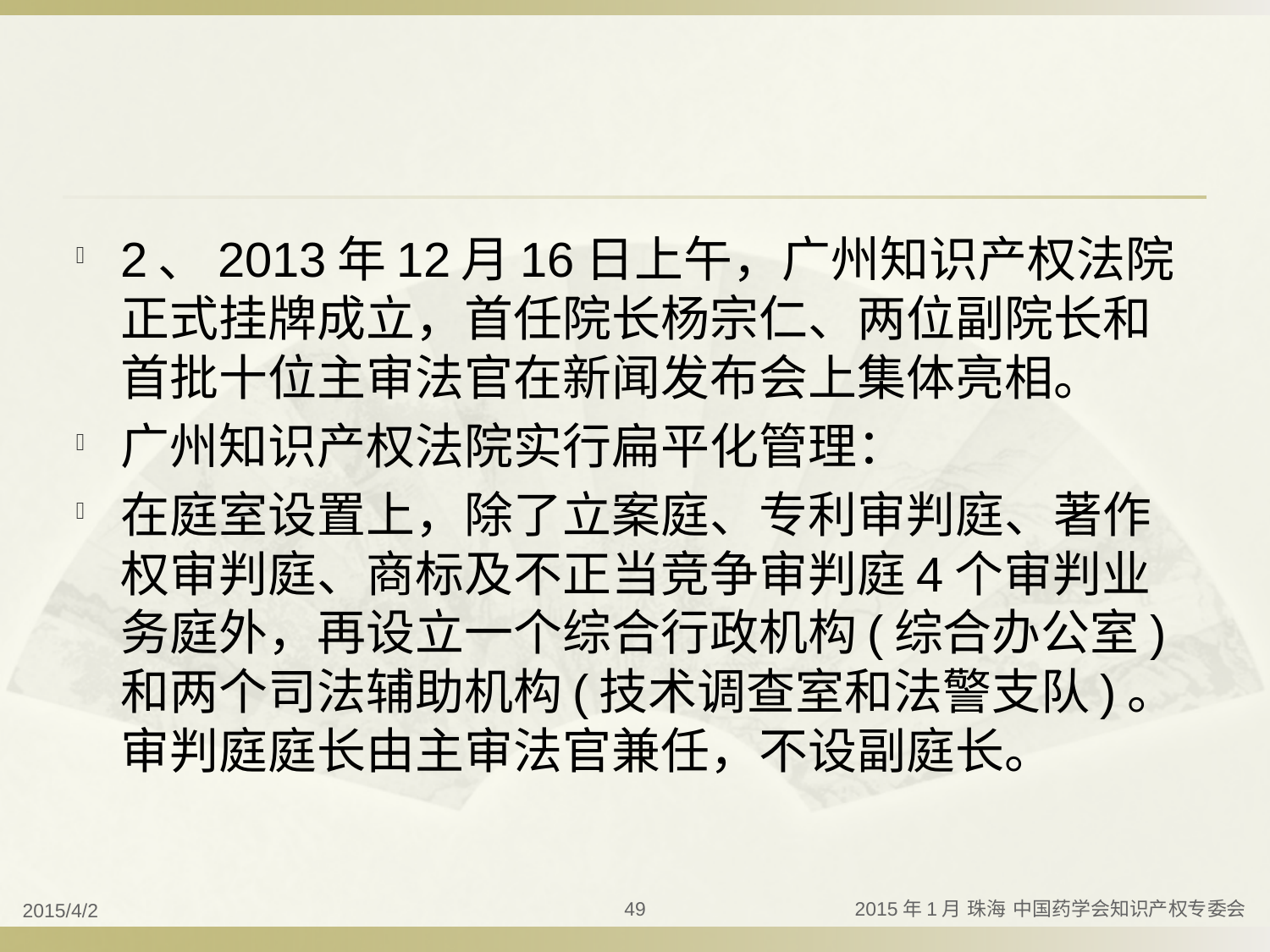

#
2、2013年12月16日上午，广州知识产权法院正式挂牌成立，首任院长杨宗仁、两位副院长和首批十位主审法官在新闻发布会上集体亮相。
广州知识产权法院实行扁平化管理：
在庭室设置上，除了立案庭、专利审判庭、著作权审判庭、商标及不正当竞争审判庭4个审判业务庭外，再设立一个综合行政机构(综合办公室)和两个司法辅助机构(技术调查室和法警支队)。审判庭庭长由主审法官兼任，不设副庭长。
2015/4/2
49
2015年1月 珠海 中国药学会知识产权专委会